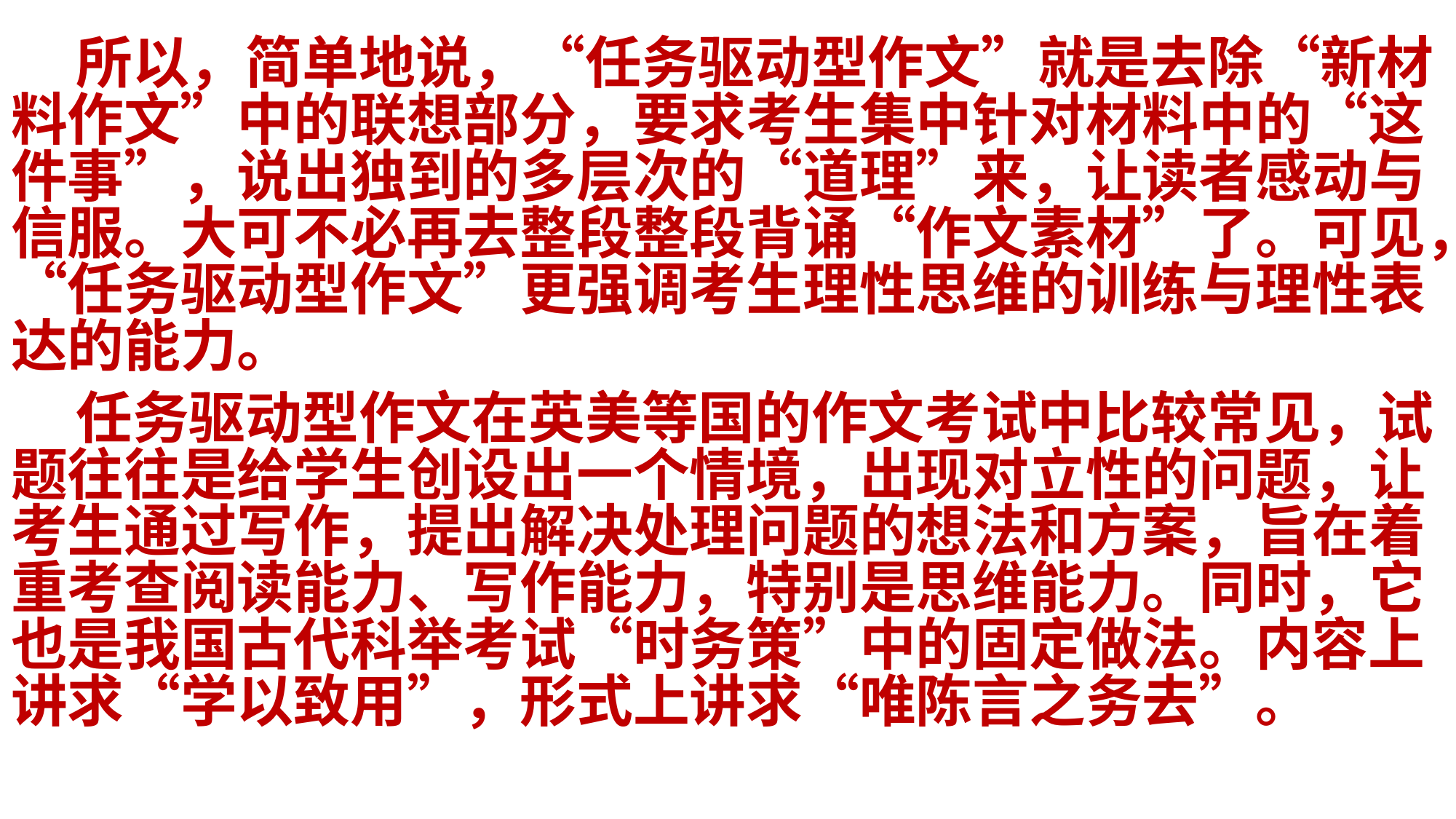

所以，简单地说，“任务驱动型作文”就是去除“新材料作文”中的联想部分，要求考生集中针对材料中的“这件事”，说出独到的多层次的“道理”来，让读者感动与信服。大可不必再去整段整段背诵“作文素材”了。可见，“任务驱动型作文”更强调考生理性思维的训练与理性表达的能力。
    任务驱动型作文在英美等国的作文考试中比较常见，试题往往是给学生创设出一个情境，出现对立性的问题，让考生通过写作，提出解决处理问题的想法和方案，旨在着重考查阅读能力、写作能力，特别是思维能力。同时，它也是我国古代科举考试“时务策”中的固定做法。内容上讲求“学以致用”，形式上讲求“唯陈言之务去”。

#